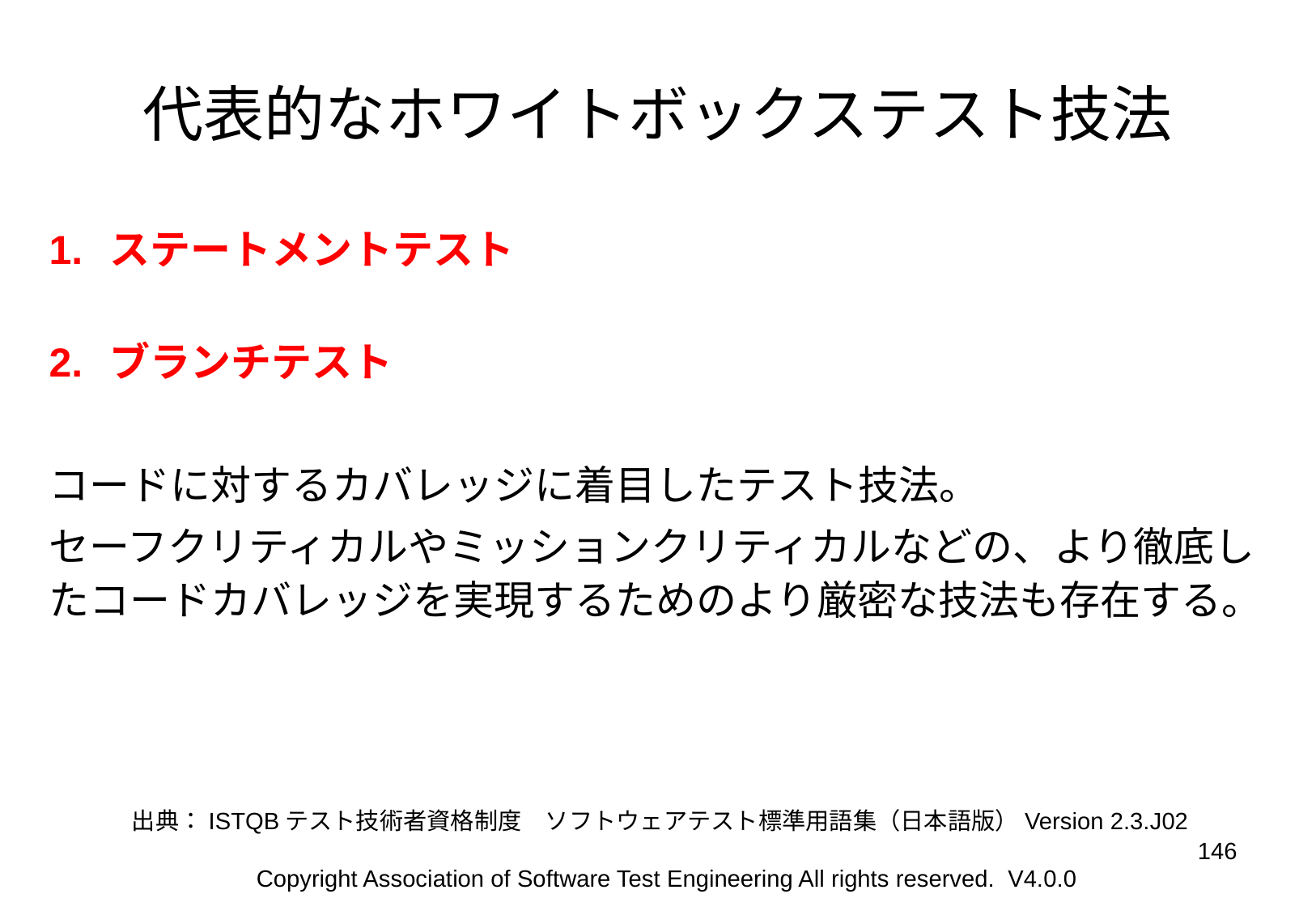

# 代表的なホワイトボックステスト技法
ステートメントテスト

ブランチテスト

コードに対するカバレッジに着目したテスト技法。
セーフクリティカルやミッションクリティカルなどの、より徹底したコードカバレッジを実現するためのより厳密な技法も存在する。
出典：ISTQBテスト技術者資格制度　ソフトウェアテスト標準用語集（日本語版）Version 2.3.J02
146
Copyright Association of Software Test Engineering All rights reserved.  V4.0.0